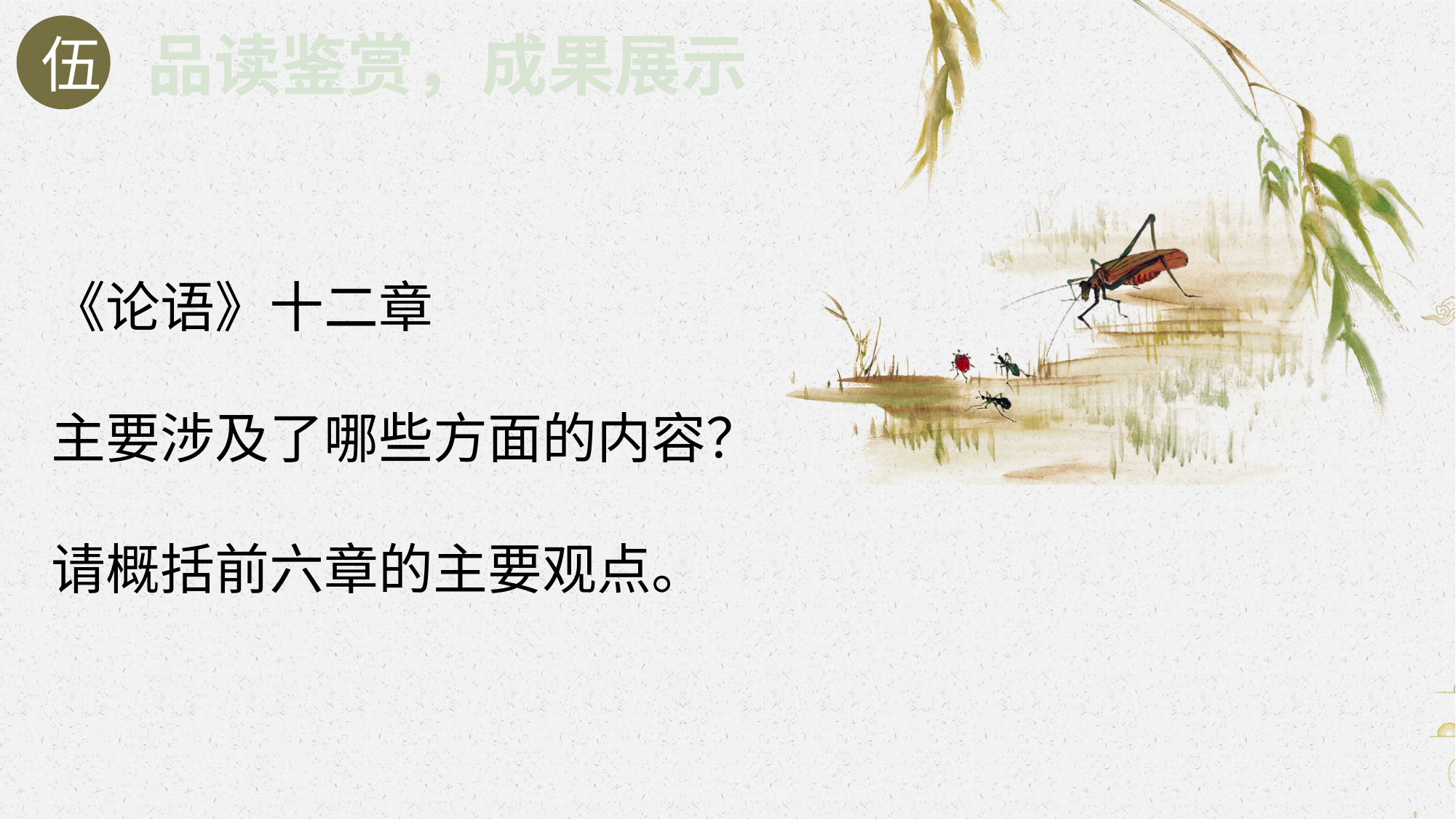

伍
品读鉴赏，成果展示
《论语》十二章

主要涉及了哪些方面的内容？

请概括前六章的主要观点。